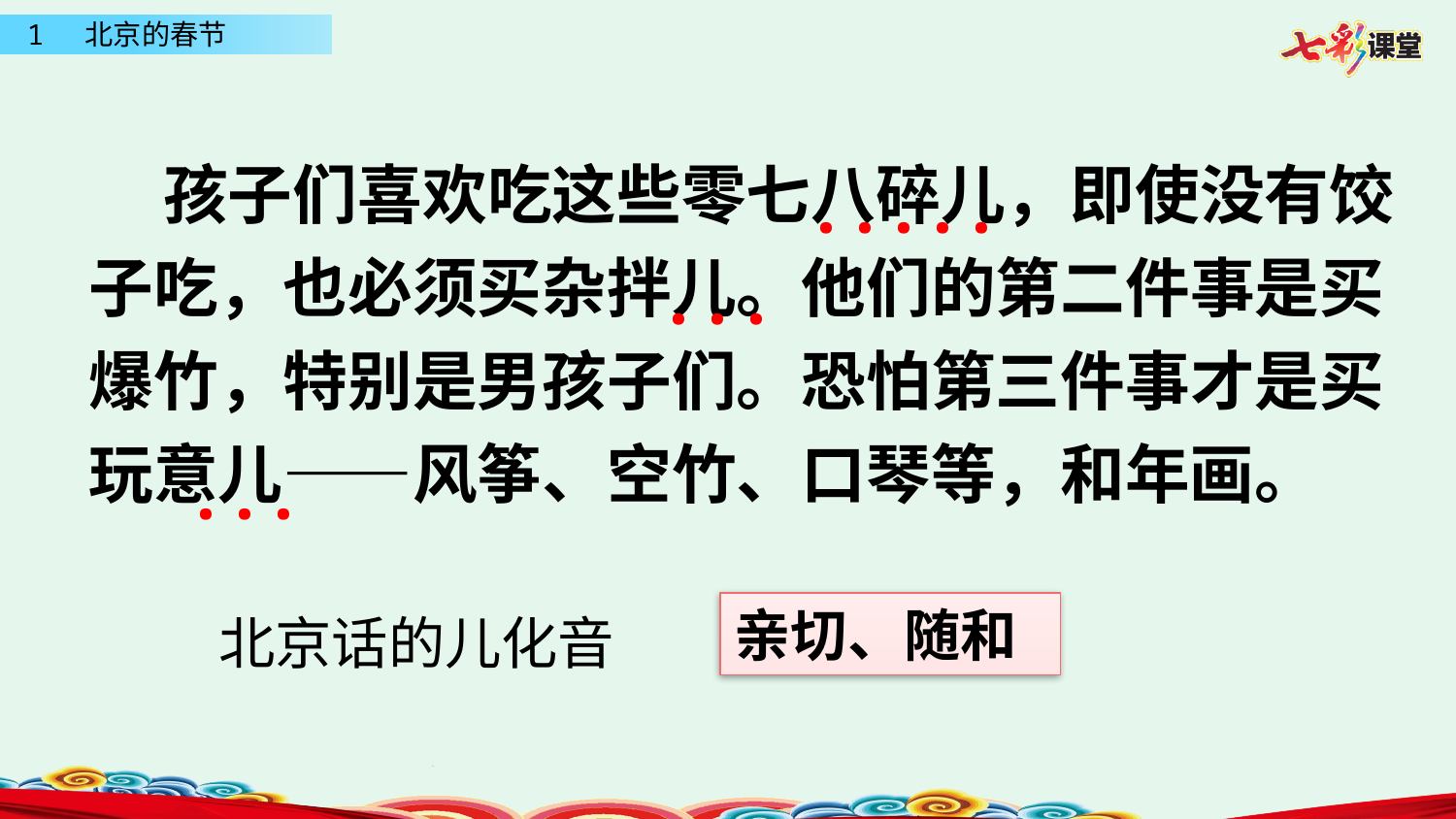

孩子们喜欢吃这些零七八碎儿，即使没有饺子吃，也必须买杂拌儿。他们的第二件事是买爆竹，特别是男孩子们。恐怕第三件事才是买玩意儿——风筝、空竹、口琴等，和年画。
·····
···
···
亲切、随和
北京话的儿化音